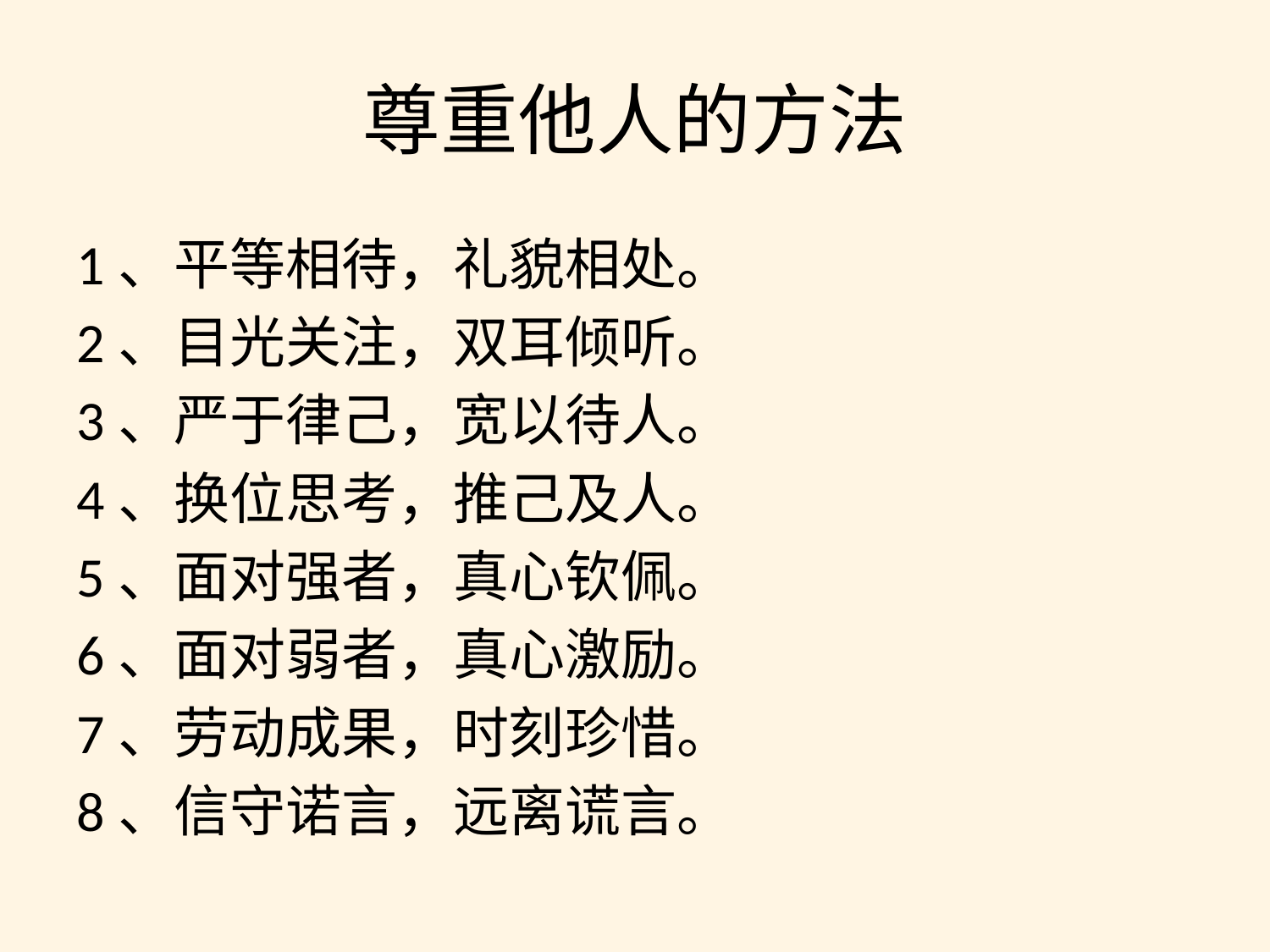

# 尊重他人的方法
1、平等相待，礼貌相处。
2、目光关注，双耳倾听。
3、严于律己，宽以待人。
4、换位思考，推己及人。
5、面对强者，真心钦佩。
6、面对弱者，真心激励。
7、劳动成果，时刻珍惜。
8、信守诺言，远离谎言。